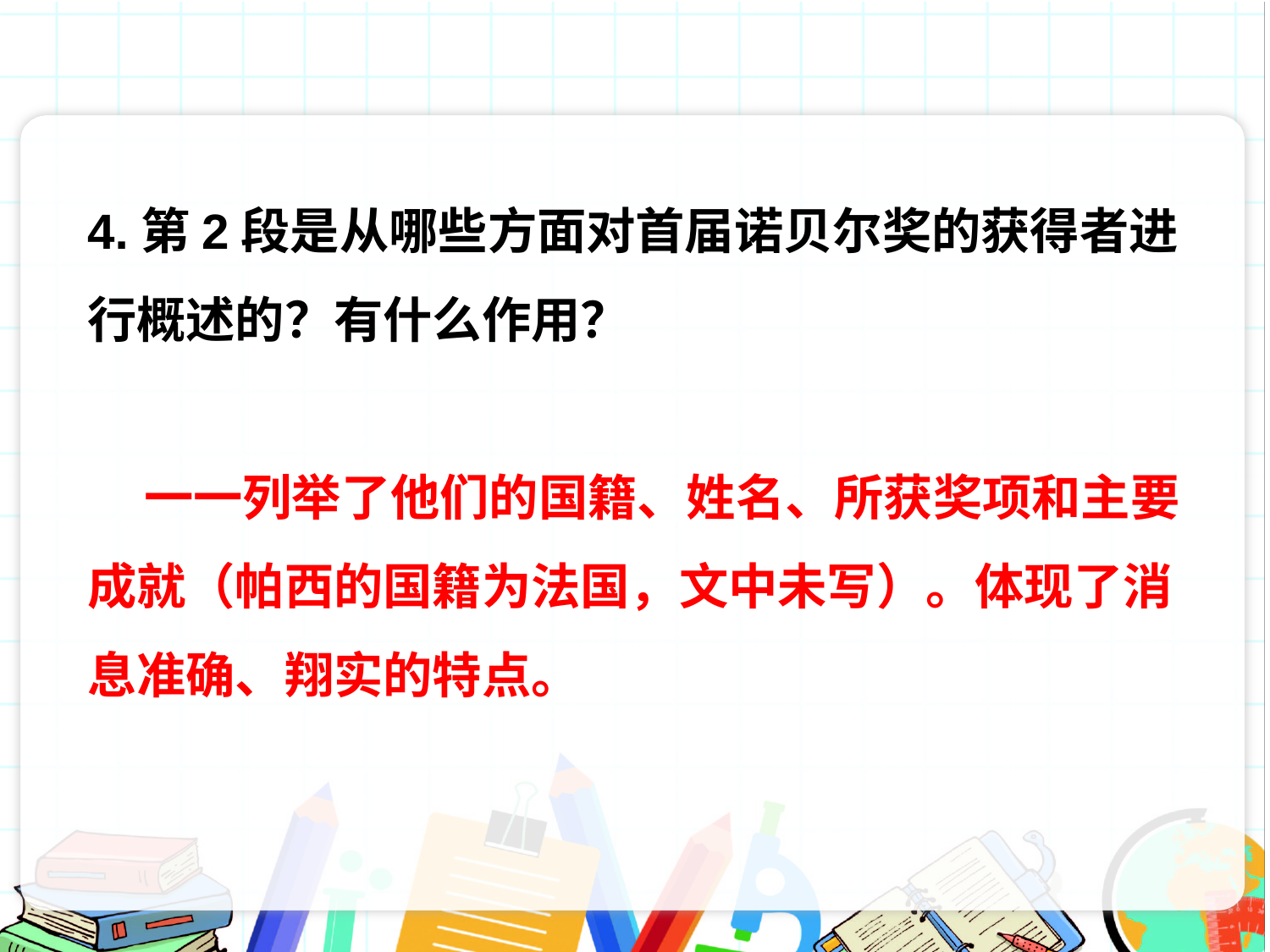

4.第2段是从哪些方面对首届诺贝尔奖的获得者进行概述的？有什么作用？

    一一列举了他们的国籍、姓名、所获奖项和主要成就（帕西的国籍为法国，文中未写）。体现了消息准确、翔实的特点。